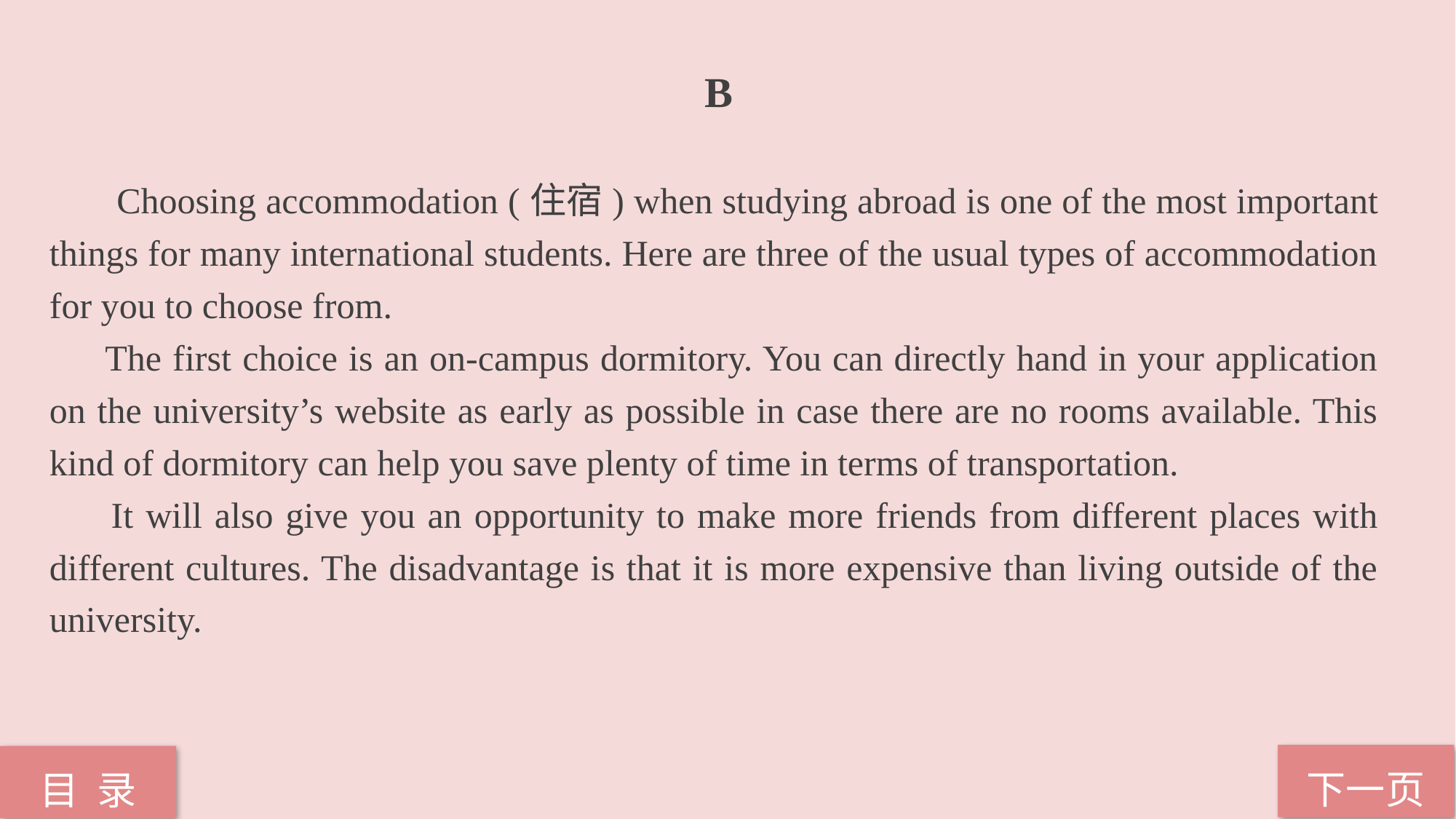

B

       Choosing accommodation (住宿) when studying abroad is one of the most important things for many international students. Here are three of the usual types of accommodation for you to choose from.
     The first choice is an on-campus dormitory. You can directly hand in your application on the university’s website as early as possible in case there are no rooms available. This kind of dormitory can help you save plenty of time in terms of transportation.
     It will also give you an opportunity to make more friends from different places with different cultures. The disadvantage is that it is more expensive than living outside of the university.